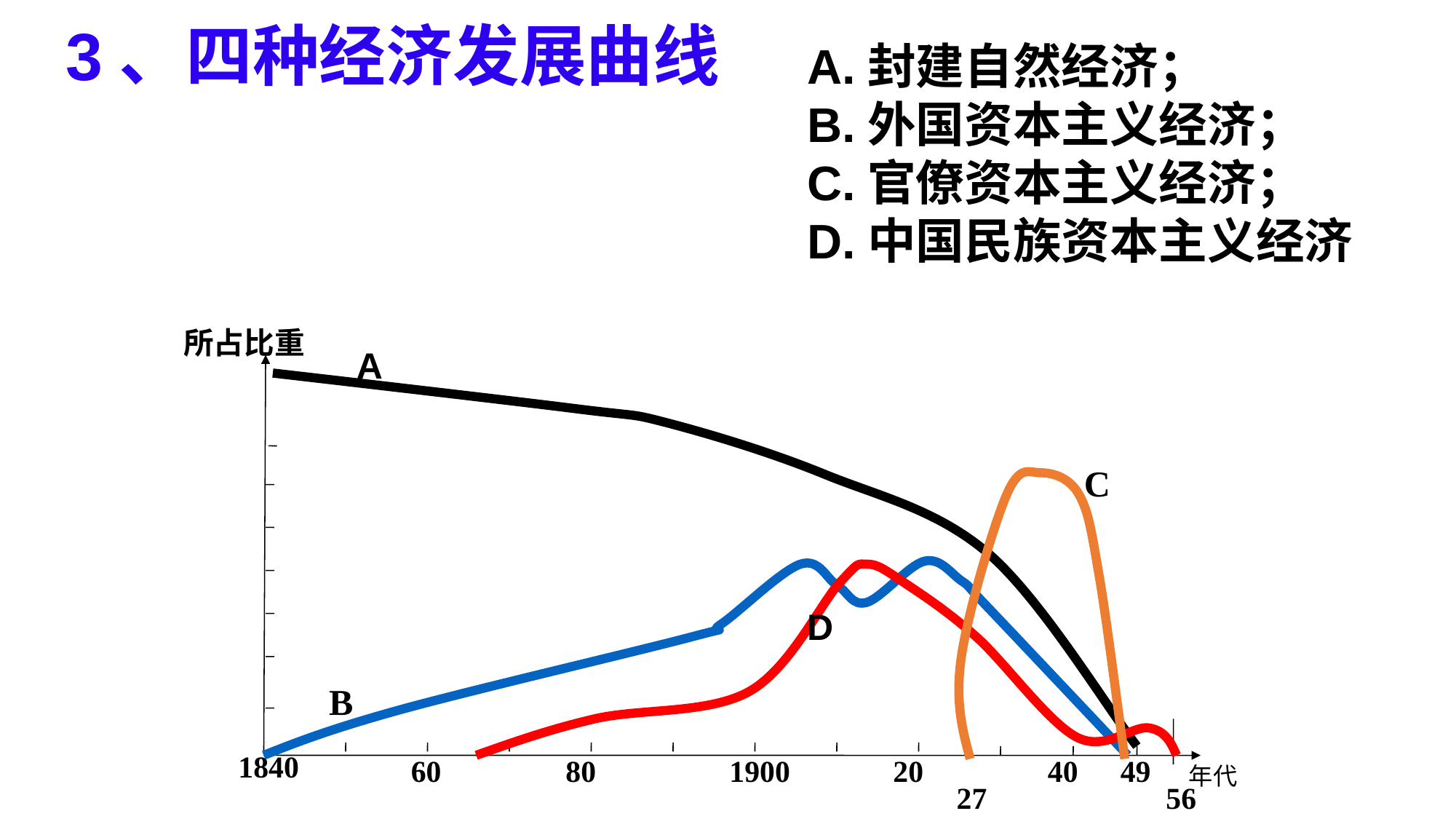

3、四种经济发展曲线
A.封建自然经济；
B.外国资本主义经济；
C.官僚资本主义经济；
D.中国民族资本主义经济
所占比重
A

C

D

B

1840

60
80
1900
20

40

49

年代
27
56